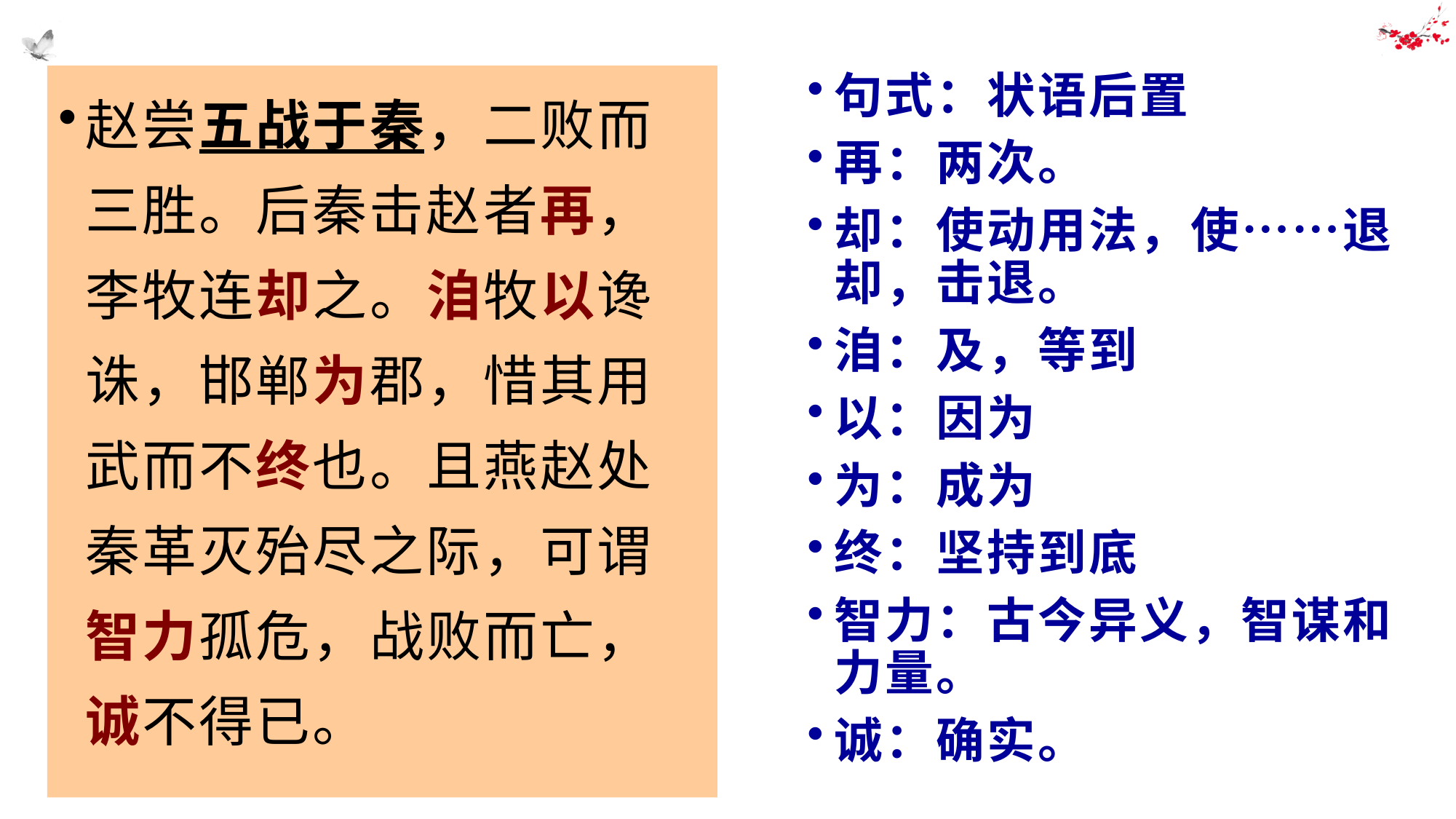

赵尝五战于秦，二败而三胜。后秦击赵者再，李牧连却之。洎牧以谗诛，邯郸为郡，惜其用武而不终也。且燕赵处秦革灭殆尽之际，可谓智力孤危，战败而亡，诚不得已。
句式：状语后置
再：两次。
却：使动用法，使……退却，击退。
洎：及，等到
以：因为
为：成为
终：坚持到底
智力：古今异义，智谋和力量。
诚：确实。